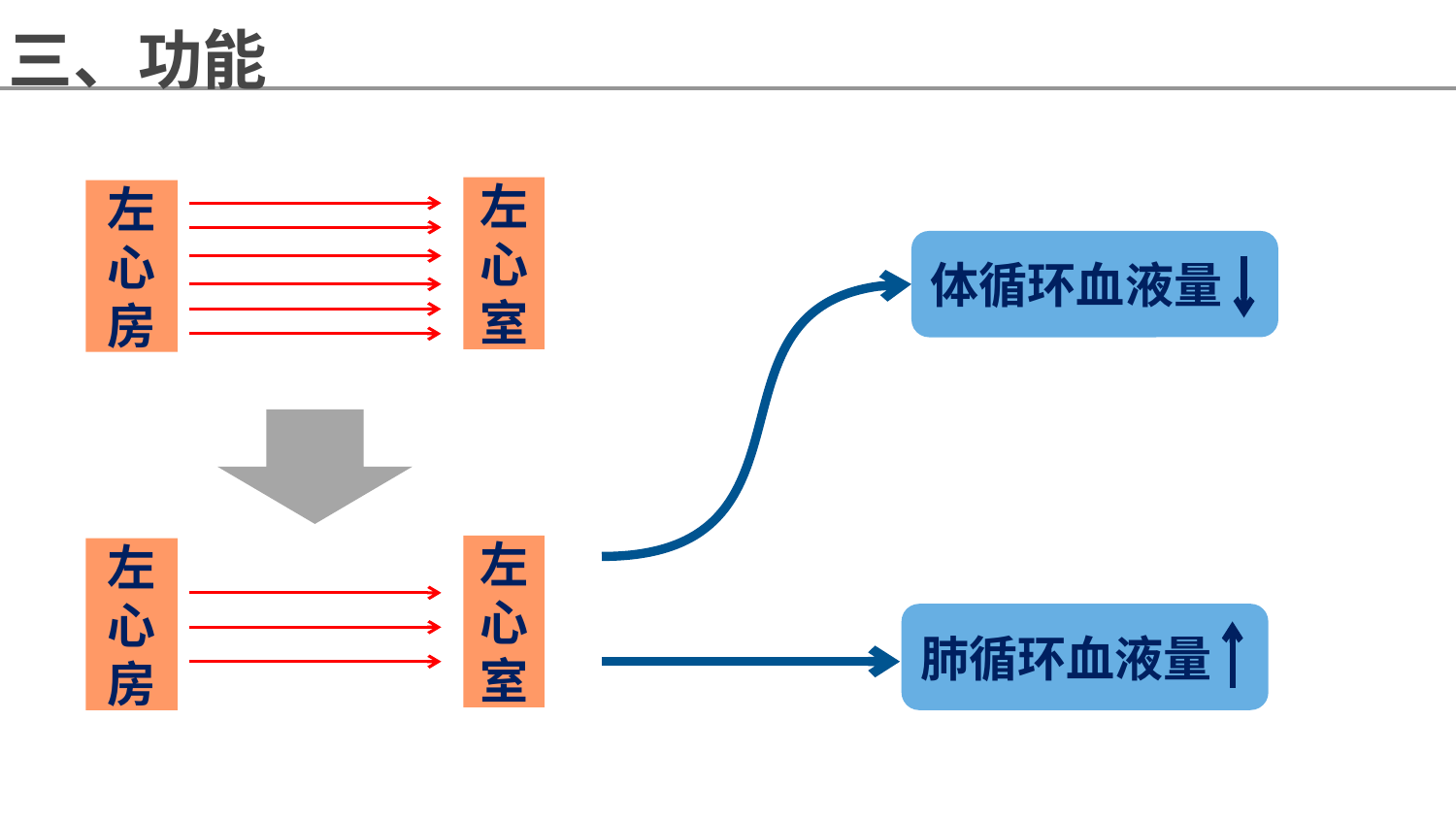

三、功能
左心室
左心房
体循环血液量

左心室
左心房
肺循环血液量